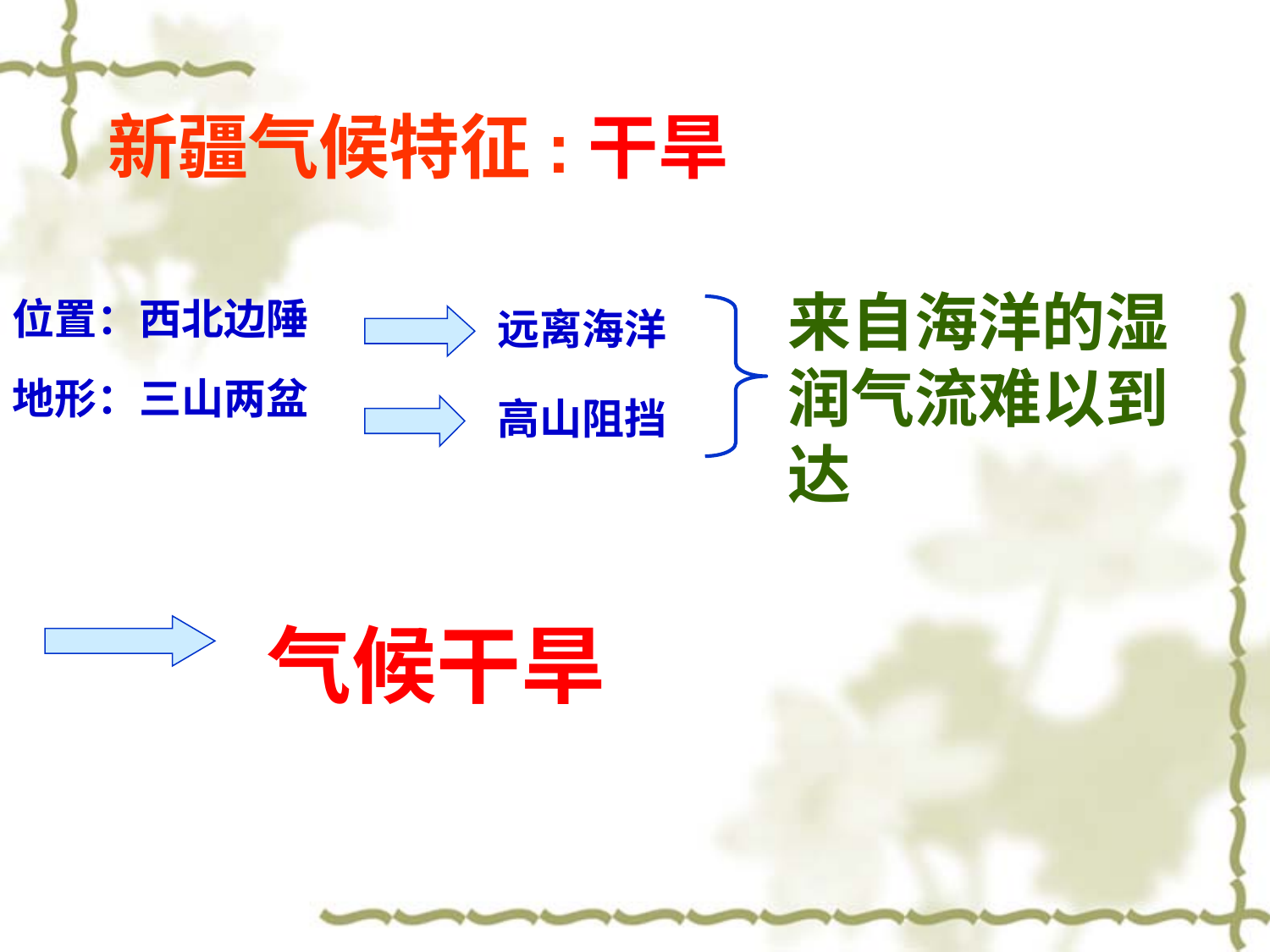

新疆气候特征:干旱

来自海洋的湿润气流难以到达
位置：西北边陲
远离海洋

地形：三山两盆

高山阻挡

气候干旱